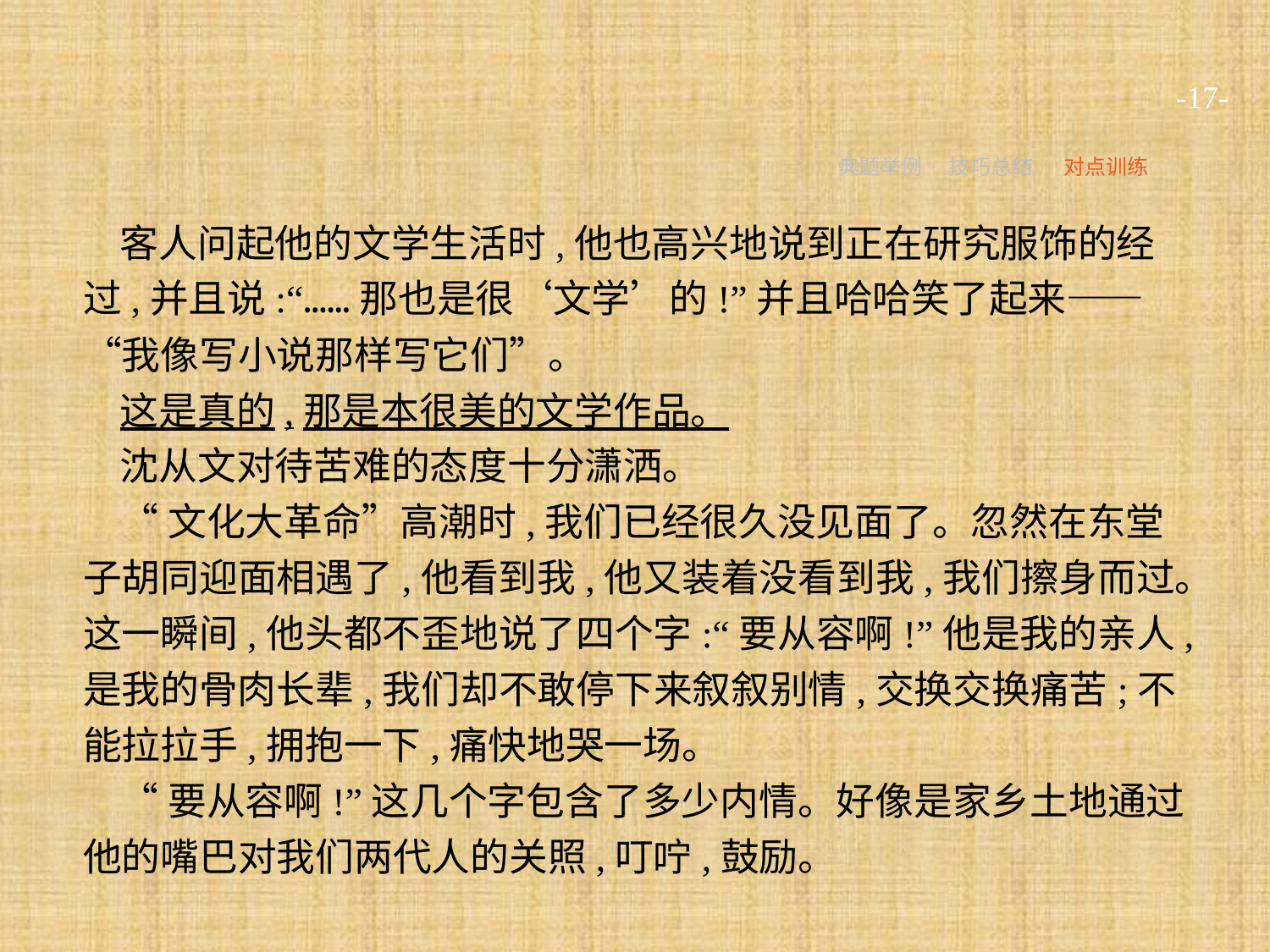

-17-
典题举例
技巧总结
对点训练
客人问起他的文学生活时,他也高兴地说到正在研究服饰的经过,并且说:“……那也是很‘文学’的!”并且哈哈笑了起来——“我像写小说那样写它们”。
这是真的,那是本很美的文学作品。
沈从文对待苦难的态度十分潇洒。
“文化大革命”高潮时,我们已经很久没见面了。忽然在东堂子胡同迎面相遇了,他看到我,他又装着没看到我,我们擦身而过。这一瞬间,他头都不歪地说了四个字:“要从容啊!”他是我的亲人,是我的骨肉长辈,我们却不敢停下来叙叙别情,交换交换痛苦;不能拉拉手,拥抱一下,痛快地哭一场。
“要从容啊!”这几个字包含了多少内情。好像是家乡土地通过他的嘴巴对我们两代人的关照,叮咛,鼓励。